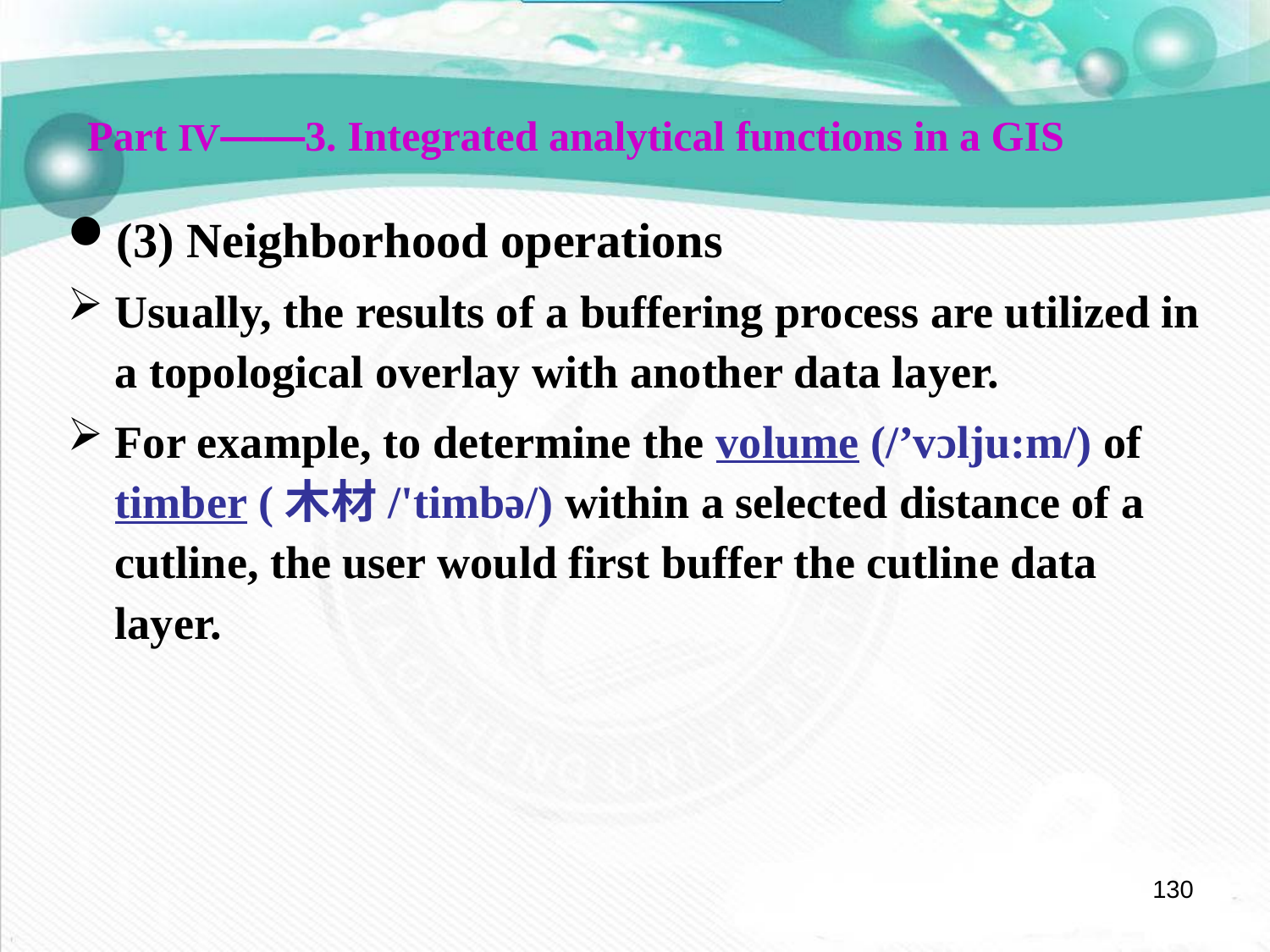

Part Ⅳ——3. Integrated analytical functions in a GIS
(3) Neighborhood operations
Usually, the results of a buffering process are utilized in a topological overlay with another data layer.
For example, to determine the volume (/’vɔlju:m/) of timber (木材/'timbə/) within a selected distance of a cutline, the user would first buffer the cutline data layer.
130